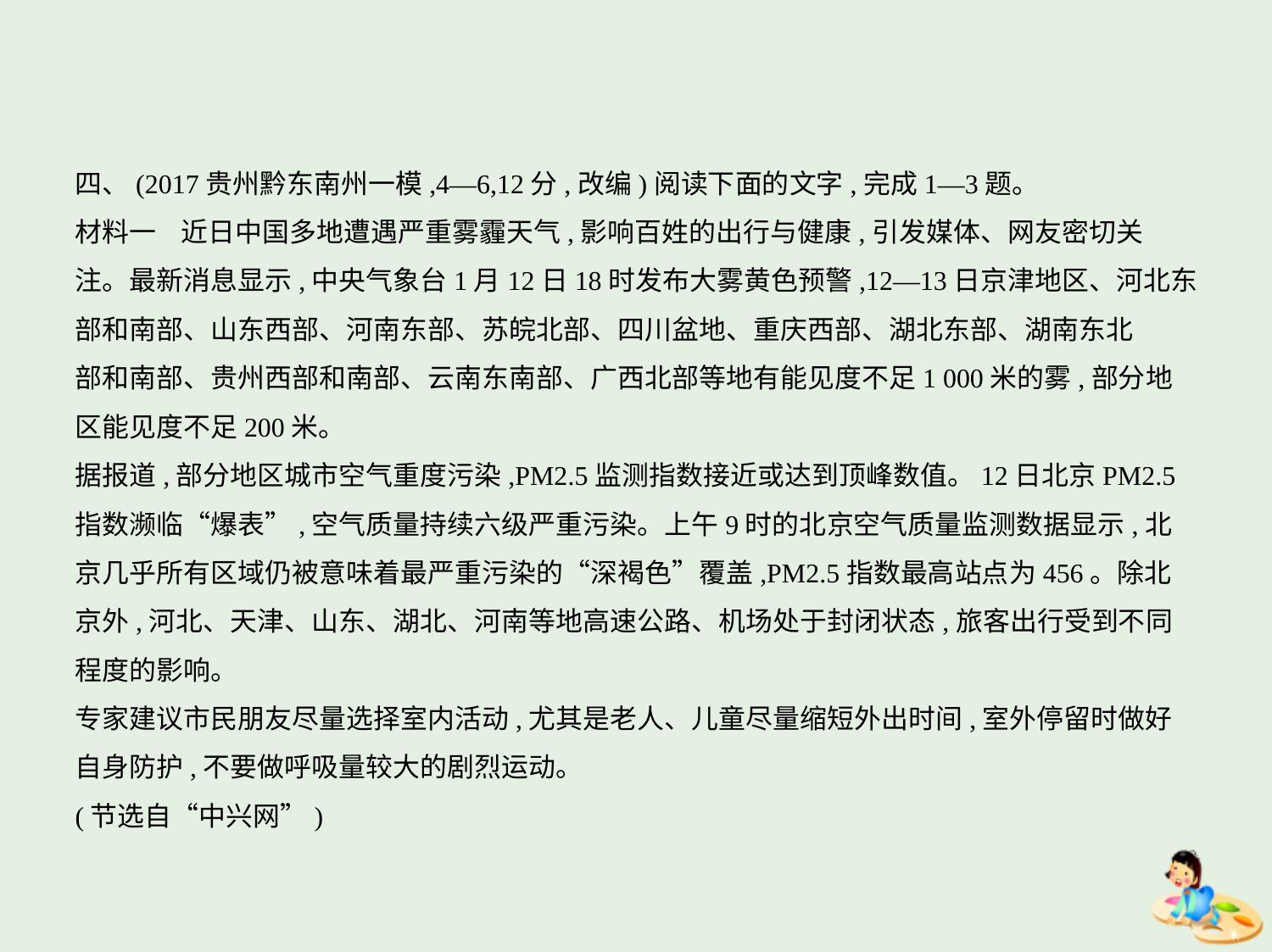

四、(2017贵州黔东南州一模,4—6,12分,改编)阅读下面的文字,完成1—3题。
材料一    近日中国多地遭遇严重雾霾天气,影响百姓的出行与健康,引发媒体、网友密切关
注。最新消息显示,中央气象台1月12日18时发布大雾黄色预警,12—13日京津地区、河北东
部和南部、山东西部、河南东部、苏皖北部、四川盆地、重庆西部、湖北东部、湖南东北
部和南部、贵州西部和南部、云南东南部、广西北部等地有能见度不足1 000米的雾,部分地
区能见度不足200米。
据报道,部分地区城市空气重度污染,PM2.5监测指数接近或达到顶峰数值。12日北京PM2.5
指数濒临“爆表”,空气质量持续六级严重污染。上午9时的北京空气质量监测数据显示,北
京几乎所有区域仍被意味着最严重污染的“深褐色”覆盖,PM2.5指数最高站点为456。除北
京外,河北、天津、山东、湖北、河南等地高速公路、机场处于封闭状态,旅客出行受到不同
程度的影响。
专家建议市民朋友尽量选择室内活动,尤其是老人、儿童尽量缩短外出时间,室外停留时做好
自身防护,不要做呼吸量较大的剧烈运动。
(节选自“中兴网”)